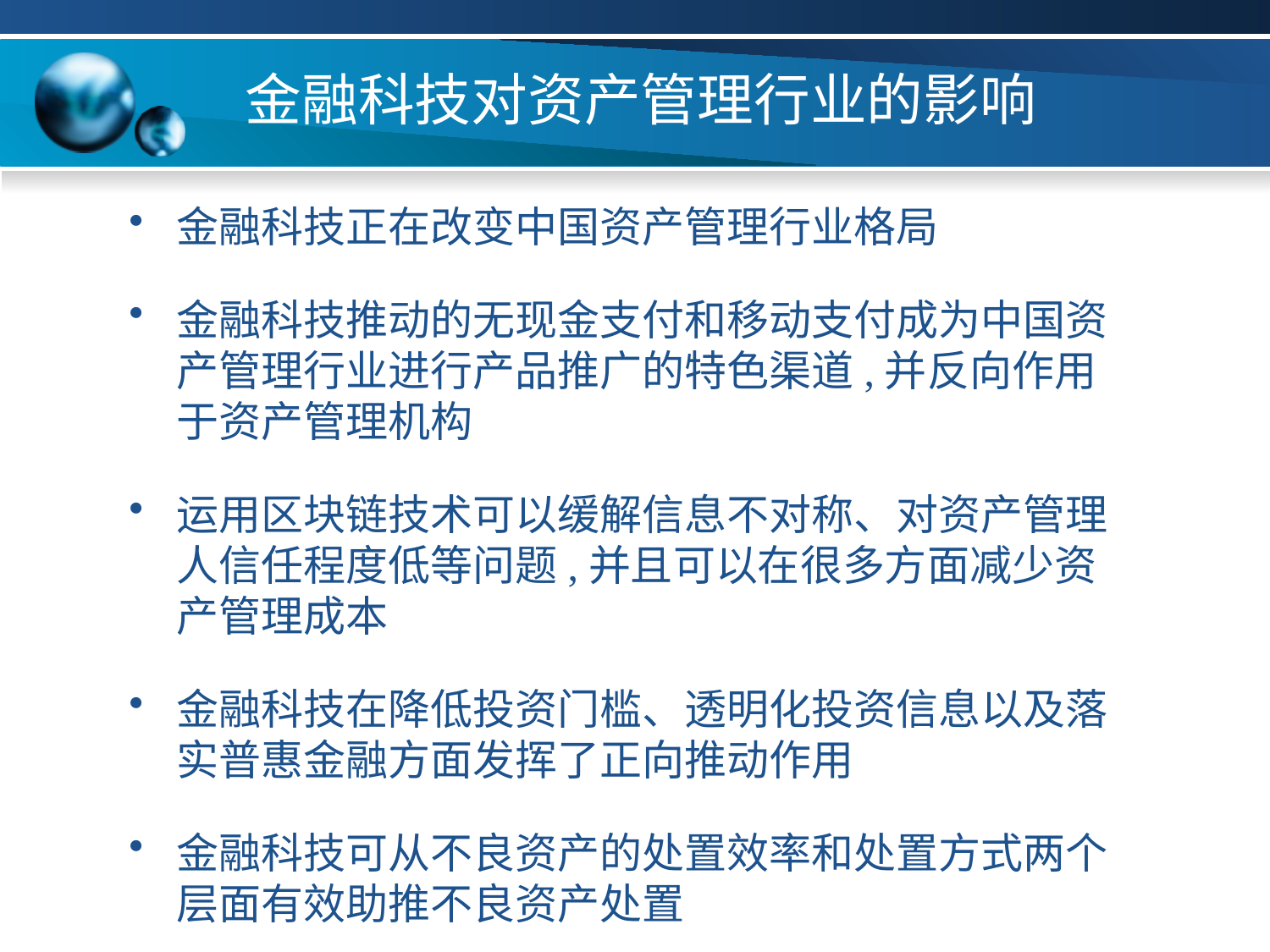

# 金融科技对资产管理行业的影响
金融科技正在改变中国资产管理行业格局
金融科技推动的无现金支付和移动支付成为中国资产管理行业进行产品推广的特色渠道,并反向作用于资产管理机构
运用区块链技术可以缓解信息不对称、对资产管理人信任程度低等问题,并且可以在很多方面减少资产管理成本
金融科技在降低投资门槛、透明化投资信息以及落实普惠金融方面发挥了正向推动作用
金融科技可从不良资产的处置效率和处置方式两个层面有效助推不良资产处置